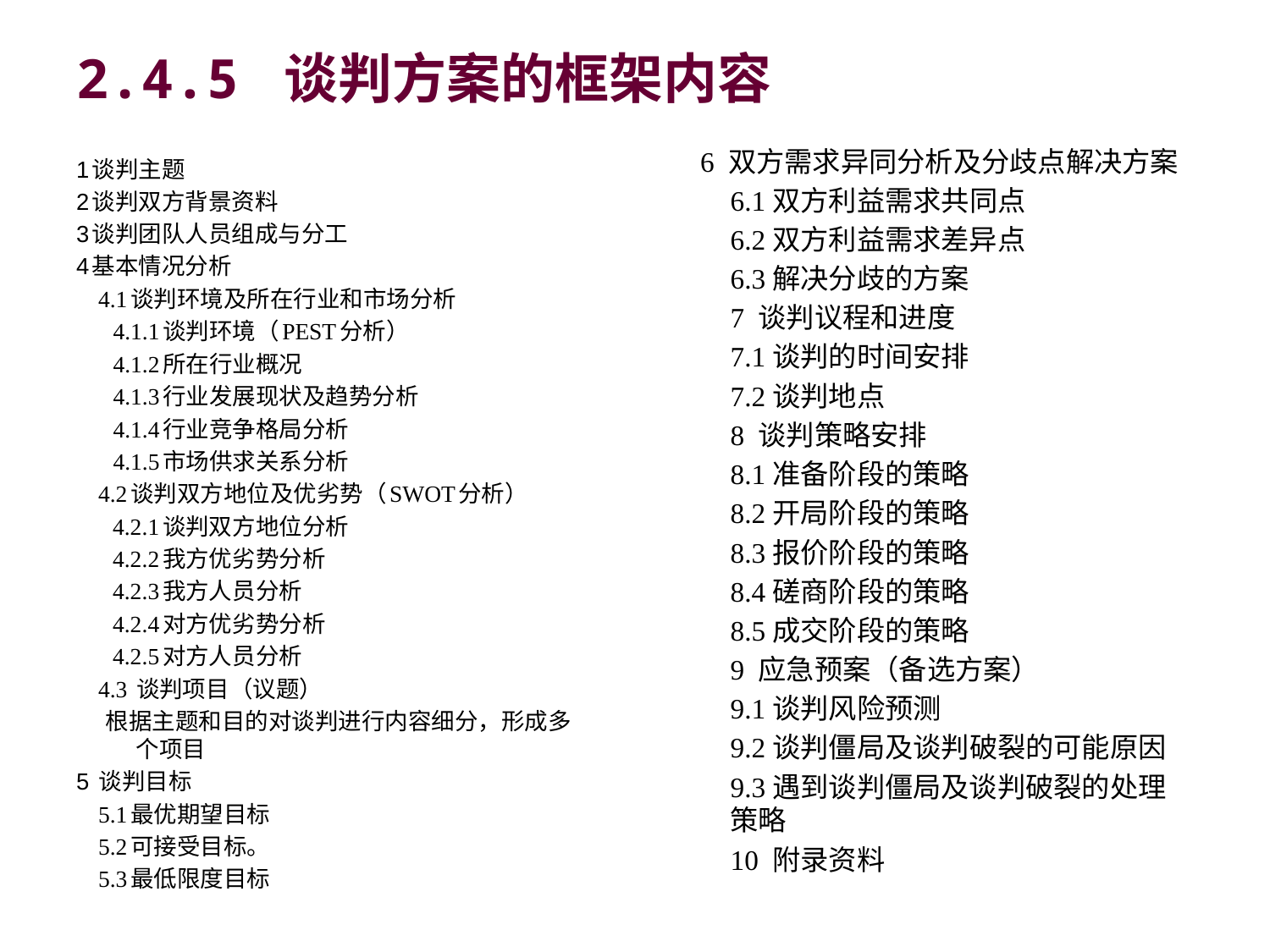

# 2.4.5 谈判方案的框架内容
6 双方需求异同分析及分歧点解决方案
6.1双方利益需求共同点
6.2双方利益需求差异点
6.3解决分歧的方案
7 谈判议程和进度
7.1谈判的时间安排
7.2谈判地点
8 谈判策略安排
8.1准备阶段的策略
8.2开局阶段的策略
8.3报价阶段的策略
8.4磋商阶段的策略
8.5成交阶段的策略
9 应急预案（备选方案）
9.1谈判风险预测
9.2谈判僵局及谈判破裂的可能原因
9.3遇到谈判僵局及谈判破裂的处理策略
10 附录资料
1谈判主题
2谈判双方背景资料
3谈判团队人员组成与分工
4基本情况分析
4.1谈判环境及所在行业和市场分析
4.1.1谈判环境（PEST分析）
4.1.2所在行业概况
4.1.3行业发展现状及趋势分析
4.1.4行业竞争格局分析
4.1.5市场供求关系分析
4.2谈判双方地位及优劣势（SWOT分析）
4.2.1谈判双方地位分析
4.2.2我方优劣势分析
4.2.3我方人员分析
4.2.4对方优劣势分析
4.2.5对方人员分析
4.3 谈判项目（议题）
根据主题和目的对谈判进行内容细分，形成多个项目
5 谈判目标
5.1最优期望目标
5.2可接受目标。
5.3最低限度目标